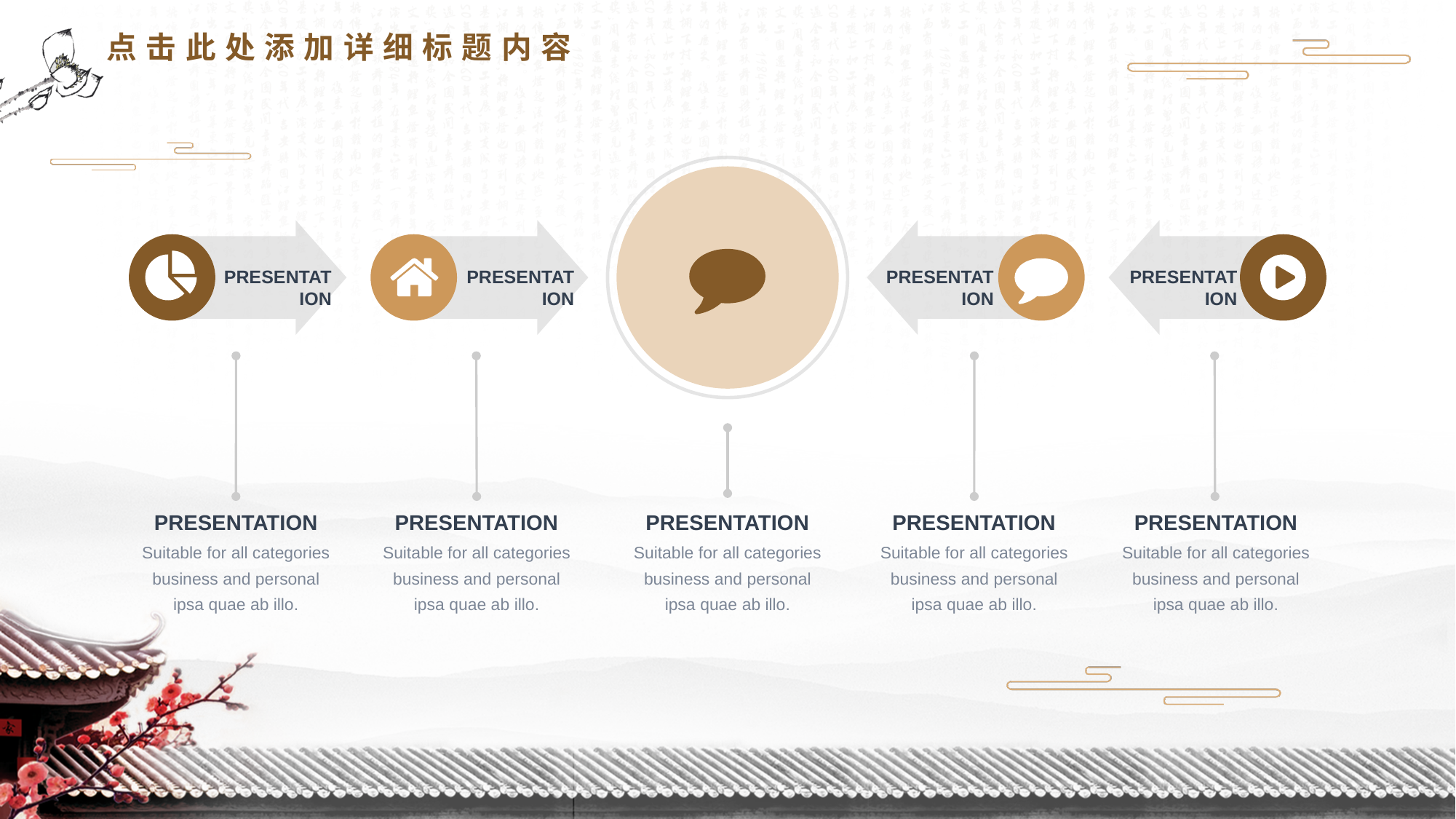

点击此处添加详细标题内容

PRESENTATION
PRESENTATION
PRESENTATION
PRESENTATION
PRESENTATION
PRESENTATION
PRESENTATION
PRESENTATION
PRESENTATION
Suitable for all categories business and personal ipsa quae ab illo.
Suitable for all categories business and personal ipsa quae ab illo.
Suitable for all categories business and personal ipsa quae ab illo.
Suitable for all categories business and personal ipsa quae ab illo.
Suitable for all categories business and personal ipsa quae ab illo.